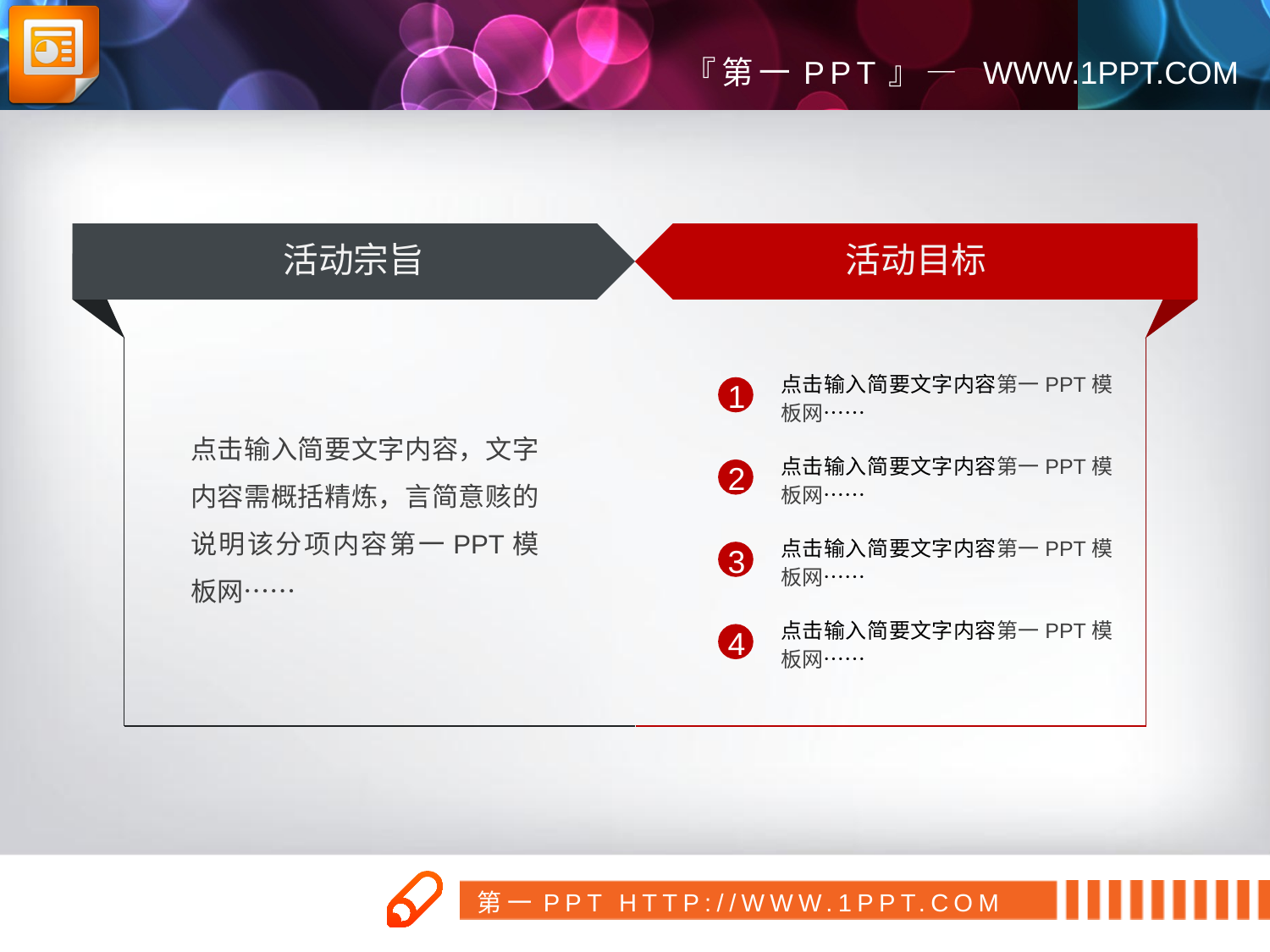

活动宗旨

活动目标

点击输入简要文字内容第一PPT模板网……
1

点击输入简要文字内容，文字内容需概括精炼，言简意赅的说明该分项内容第一PPT模板网……
点击输入简要文字内容第一PPT模板网……
2

点击输入简要文字内容第一PPT模板网……
3

点击输入简要文字内容第一PPT模板网……
4